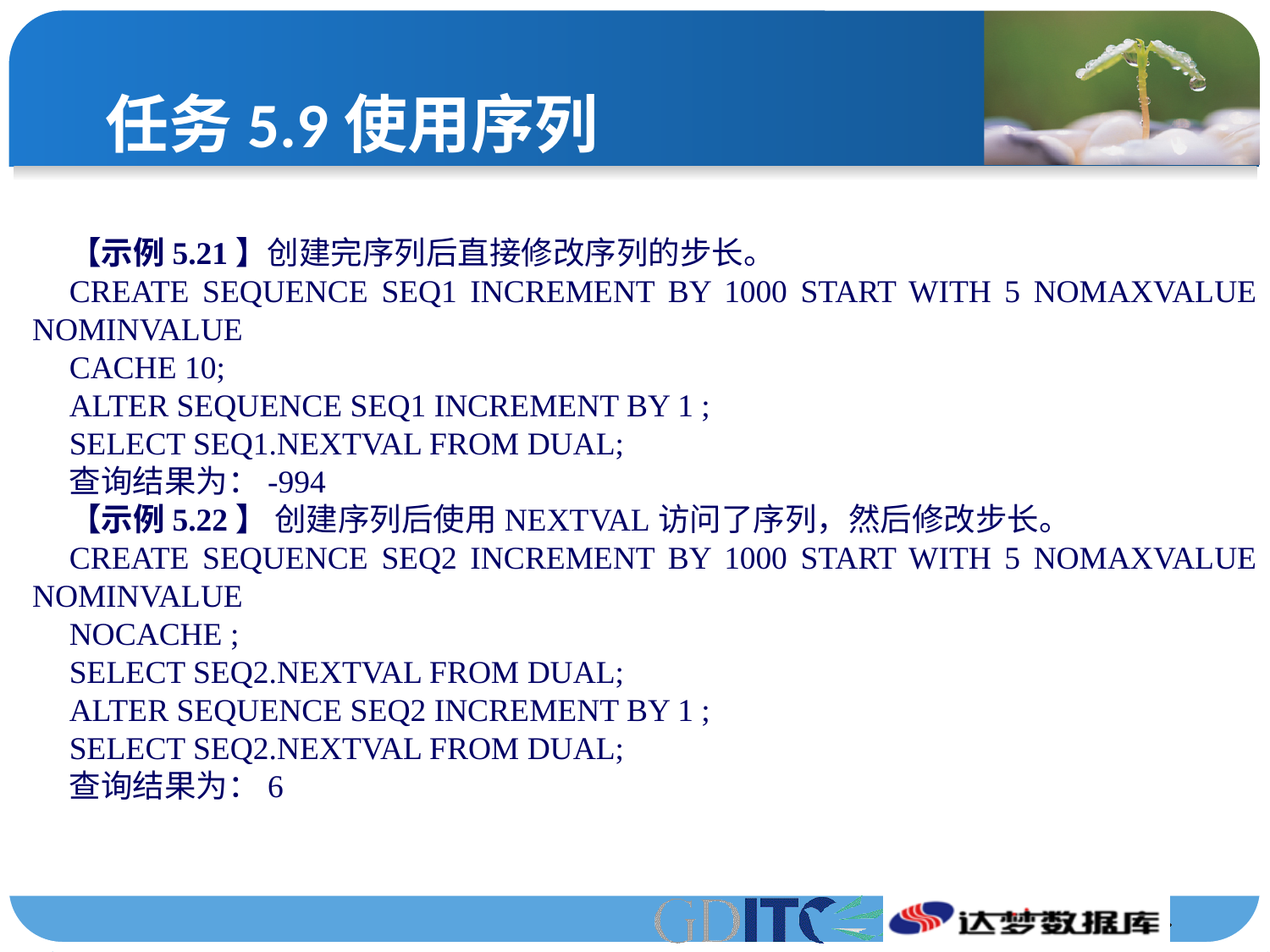

# 任务5.9使用序列
【示例5.21】创建完序列后直接修改序列的步长。
CREATE SEQUENCE SEQ1 INCREMENT BY 1000 START WITH 5 NOMAXVALUE NOMINVALUE
CACHE 10;
ALTER SEQUENCE SEQ1 INCREMENT BY 1 ;
SELECT SEQ1.NEXTVAL FROM DUAL;
查询结果为：-994
【示例5.22】 创建序列后使用NEXTVAL访问了序列，然后修改步长。
CREATE SEQUENCE SEQ2 INCREMENT BY 1000 START WITH 5 NOMAXVALUE NOMINVALUE
NOCACHE ;
SELECT SEQ2.NEXTVAL FROM DUAL;
ALTER SEQUENCE SEQ2 INCREMENT BY 1 ;
SELECT SEQ2.NEXTVAL FROM DUAL;
查询结果为：6